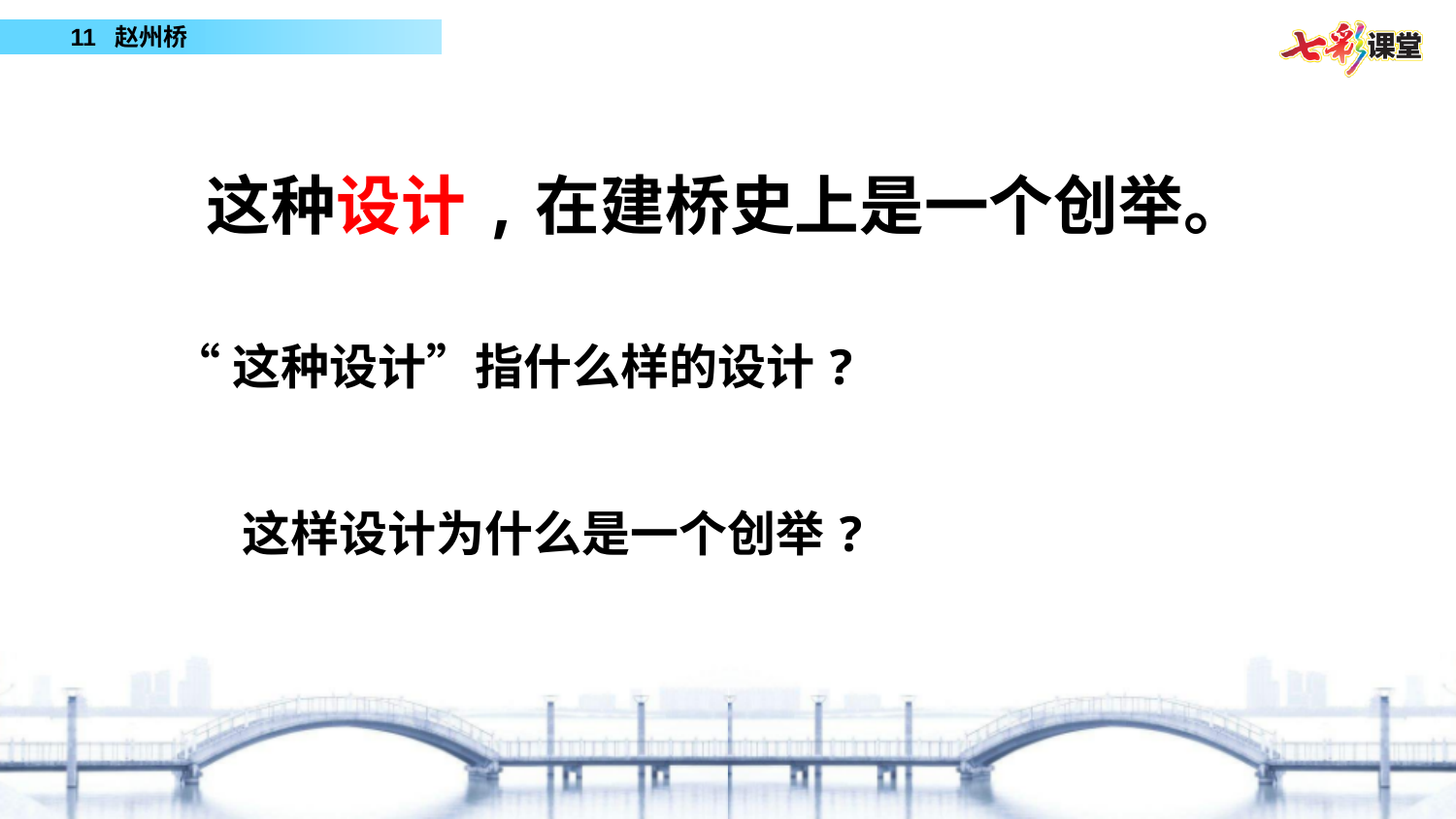

这种设计,在建桥史上是一个创举。
“这种设计”指什么样的设计?
这样设计为什么是一个创举?